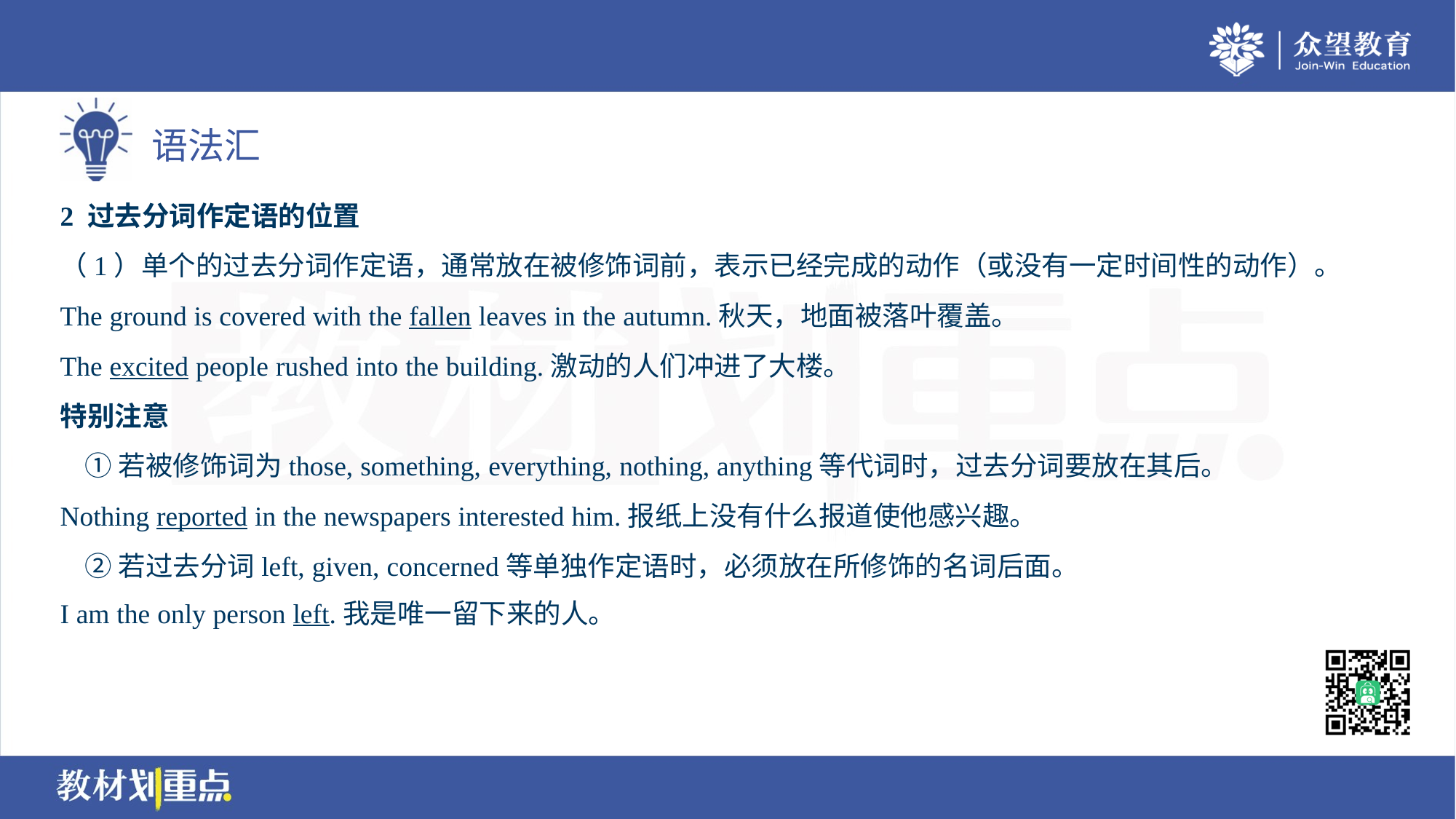

2 过去分词作定语的位置
（1）单个的过去分词作定语，通常放在被修饰词前，表示已经完成的动作（或没有一定时间性的动作）。
The ground is covered with the fallen leaves in the autumn.秋天，地面被落叶覆盖。
The excited people rushed into the building.激动的人们冲进了大楼。
特别注意
    ①若被修饰词为those, something, everything, nothing, anything等代词时，过去分词要放在其后。
Nothing reported in the newspapers interested him.报纸上没有什么报道使他感兴趣。
    ②若过去分词left, given, concerned等单独作定语时，必须放在所修饰的名词后面。
I am the only person left.我是唯一留下来的人。